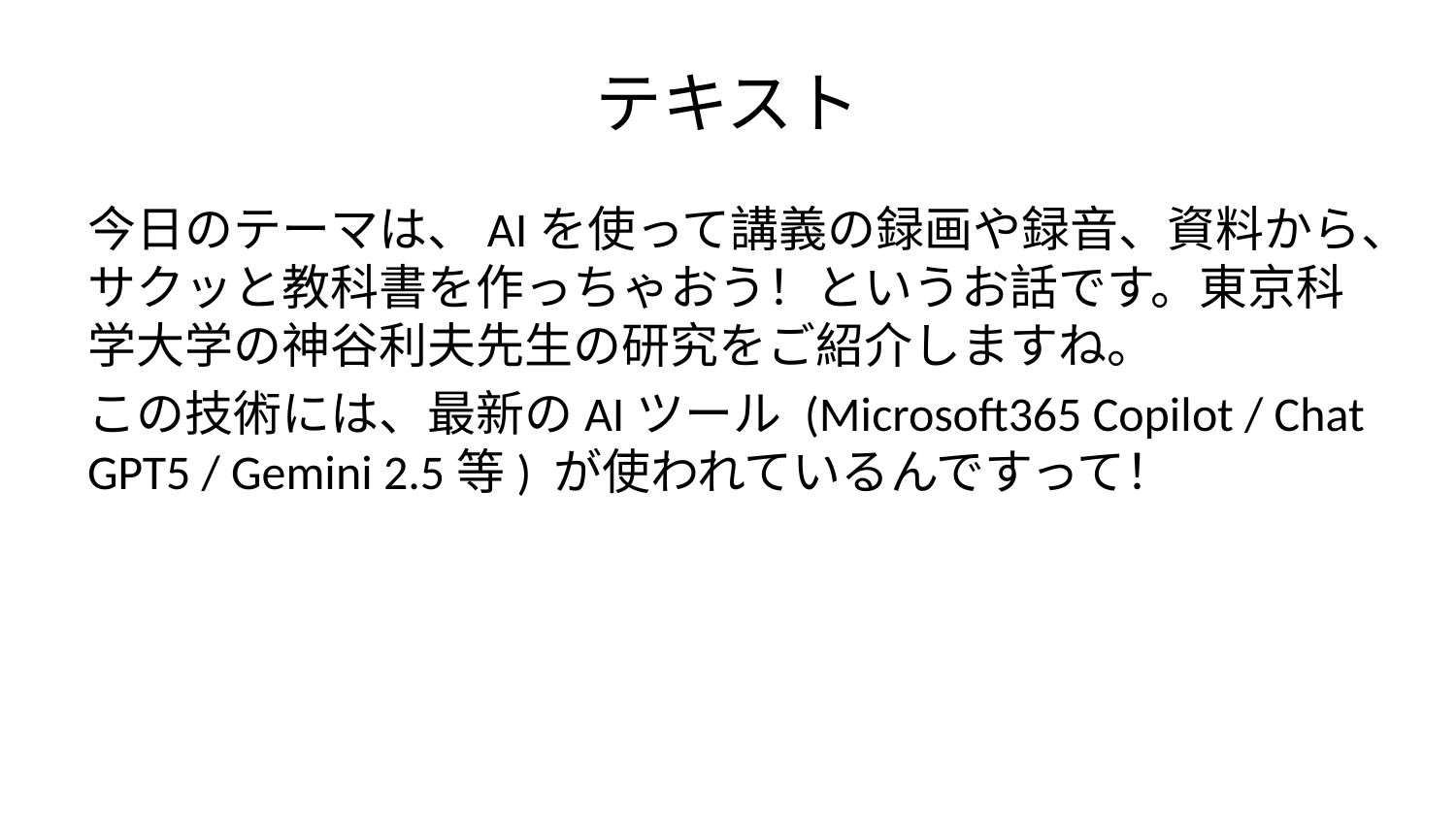

# テキスト
今日のテーマは、AIを使って講義の録画や録音、資料から、サクッと教科書を作っちゃおう！というお話です。東京科学大学の神谷利夫先生の研究をご紹介しますね。
この技術には、最新のAIツール (Microsoft365 Copilot / Chat GPT5 / Gemini 2.5等) が使われているんですって！